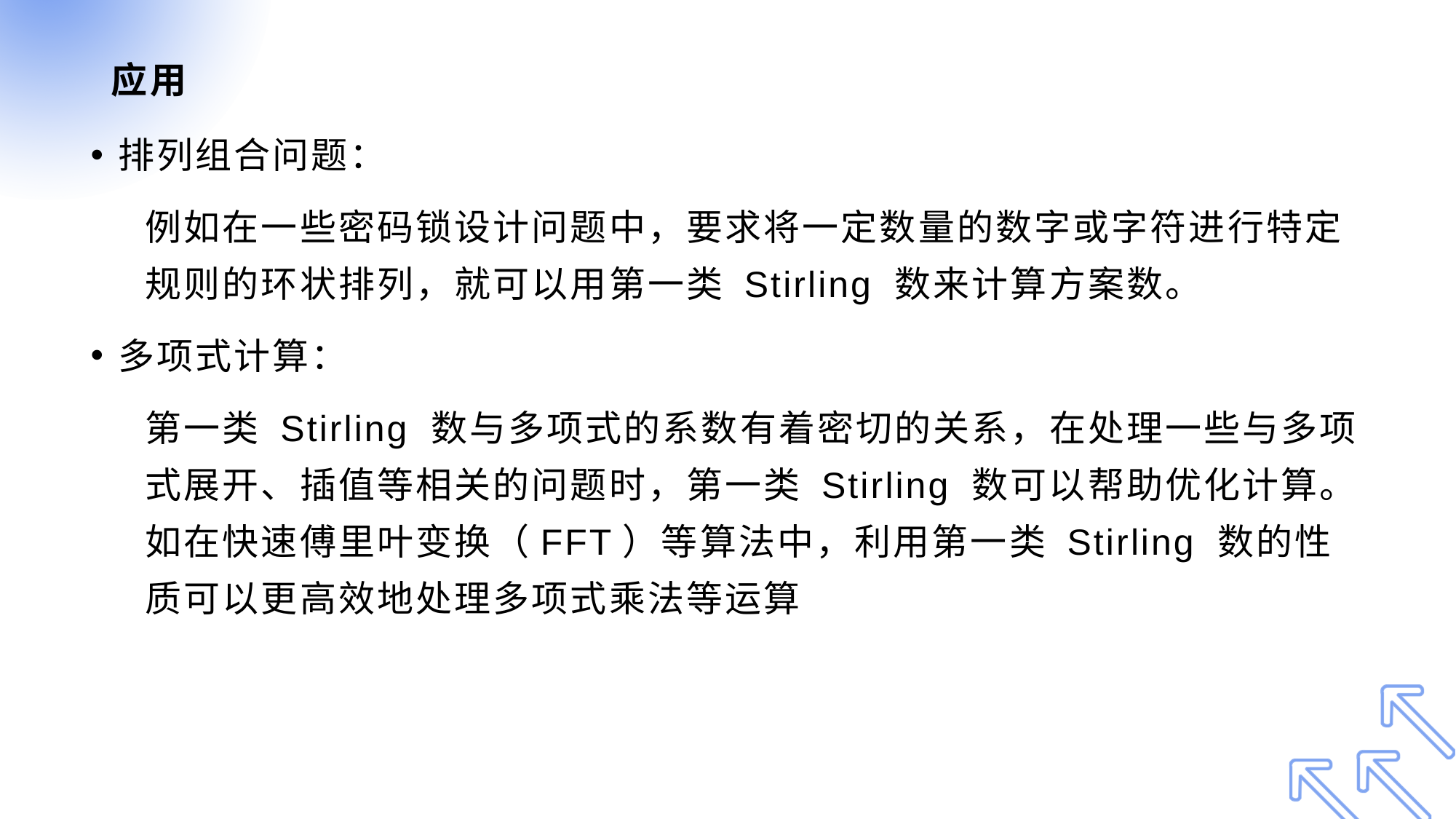

# 应用
排列组合问题：
例如在一些密码锁设计问题中，要求将一定数量的数字或字符进行特定规则的环状排列，就可以用第一类 Stirling 数来计算方案数。
多项式计算：
第一类 Stirling 数与多项式的系数有着密切的关系，在处理一些与多项式展开、插值等相关的问题时，第一类 Stirling 数可以帮助优化计算。如在快速傅里叶变换（FFT）等算法中，利用第一类 Stirling 数的性质可以更高效地处理多项式乘法等运算